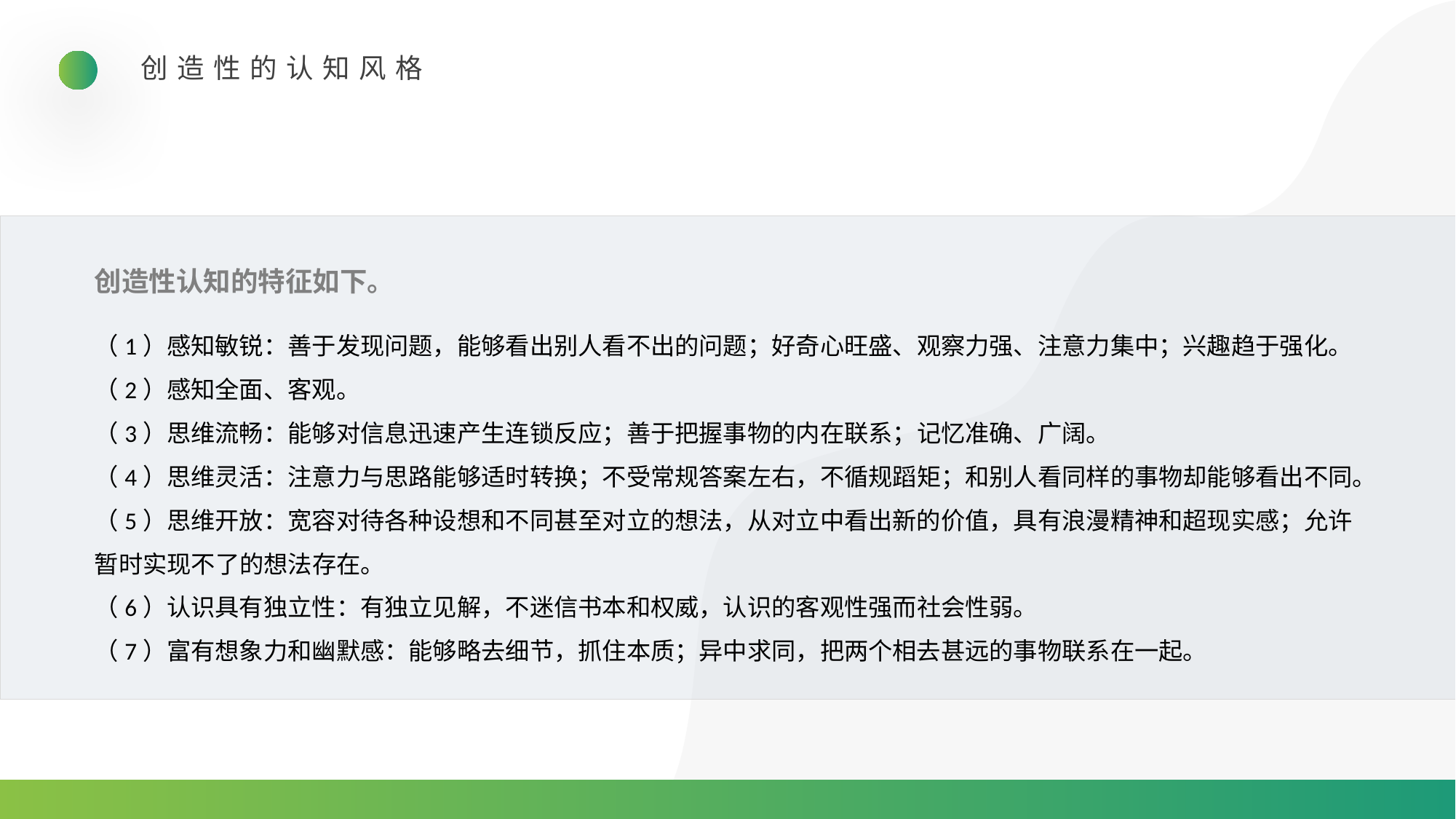

创造性的认知风格

创造性认知的特征如下。
（1）感知敏锐：善于发现问题，能够看出别人看不出的问题；好奇心旺盛、观察力强、注意力集中；兴趣趋于强化。
（2）感知全面、客观。
（3）思维流畅：能够对信息迅速产生连锁反应；善于把握事物的内在联系；记忆准确、广阔。
（4）思维灵活：注意力与思路能够适时转换；不受常规答案左右，不循规蹈矩；和别人看同样的事物却能够看出不同。
（5）思维开放：宽容对待各种设想和不同甚至对立的想法，从对立中看出新的价值，具有浪漫精神和超现实感；允许暂时实现不了的想法存在。
（6）认识具有独立性：有独立见解，不迷信书本和权威，认识的客观性强而社会性弱。
（7）富有想象力和幽默感：能够略去细节，抓住本质；异中求同，把两个相去甚远的事物联系在一起。